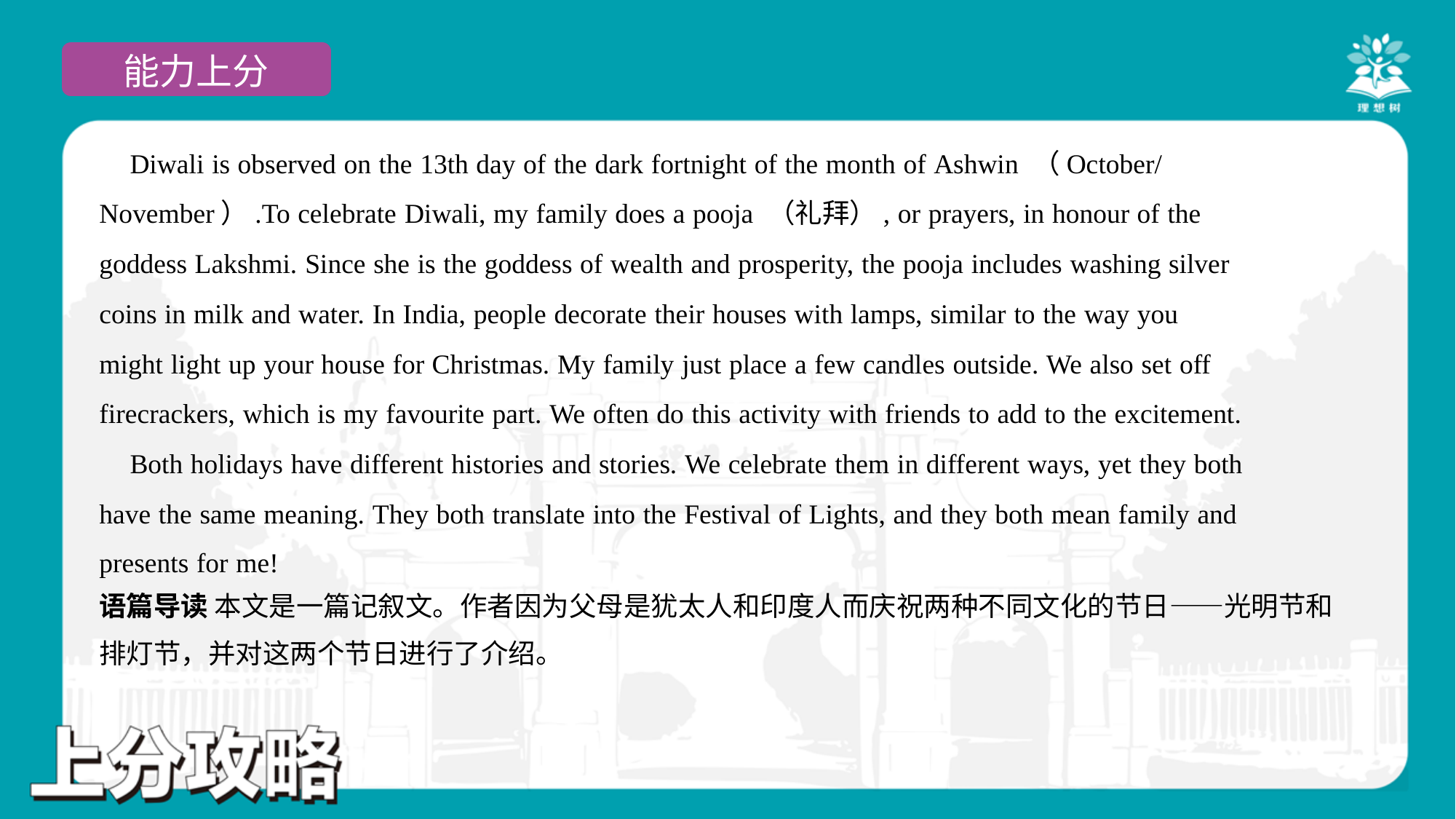

Diwali is observed on the 13th day of the dark fortnight of the month of Ashwin （October/
November）.To celebrate Diwali, my family does a pooja （礼拜）, or prayers, in honour of the
goddess Lakshmi. Since she is the goddess of wealth and prosperity, the pooja includes washing silver
coins in milk and water. In India, people decorate their houses with lamps, similar to the way you
might light up your house for Christmas. My family just place a few candles outside. We also set off
firecrackers, which is my favourite part. We often do this activity with friends to add to the excitement.
    Both holidays have different histories and stories. We celebrate them in different ways, yet they both
have the same meaning. They both translate into the Festival of Lights, and they both mean family and
presents for me!#4.1
语篇导读 本文是一篇记叙文。作者因为父母是犹太人和印度人而庆祝两种不同文化的节日——光明节和
排灯节，并对这两个节日进行了介绍。